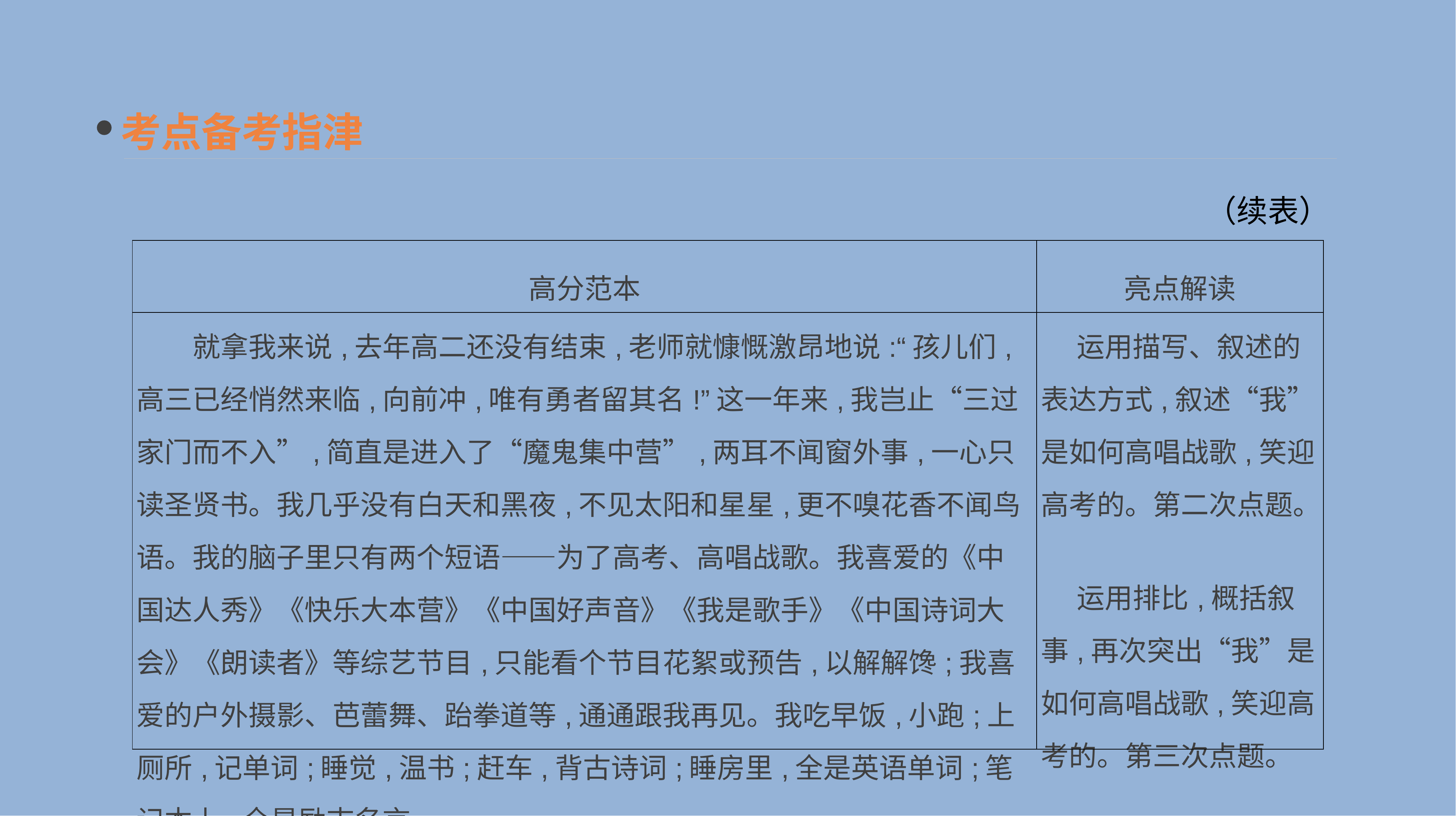

考点备考指津

（续表）
| 高分范本 | 亮点解读 |
| --- | --- |
| 就拿我来说,去年高二还没有结束,老师就慷慨激昂地说:“孩儿们,高三已经悄然来临,向前冲,唯有勇者留其名!”这一年来,我岂止“三过家门而不入”,简直是进入了“魔鬼集中营”,两耳不闻窗外事,一心只读圣贤书。我几乎没有白天和黑夜,不见太阳和星星,更不嗅花香不闻鸟语。我的脑子里只有两个短语——为了高考、高唱战歌。我喜爱的《中国达人秀》《快乐大本营》《中国好声音》《我是歌手》《中国诗词大会》《朗读者》等综艺节目,只能看个节目花絮或预告,以解解馋;我喜爱的户外摄影、芭蕾舞、跆拳道等,通通跟我再见。我吃早饭,小跑;上厕所,记单词;睡觉,温书;赶车,背古诗词;睡房里,全是英语单词;笔记本上,全是励志名言…… | 运用描写、叙述的表达方式,叙述“我”是如何高唱战歌,笑迎高考的。第二次点题。 　运用排比,概括叙事,再次突出“我”是如何高唱战歌,笑迎高考的。第三次点题。 |